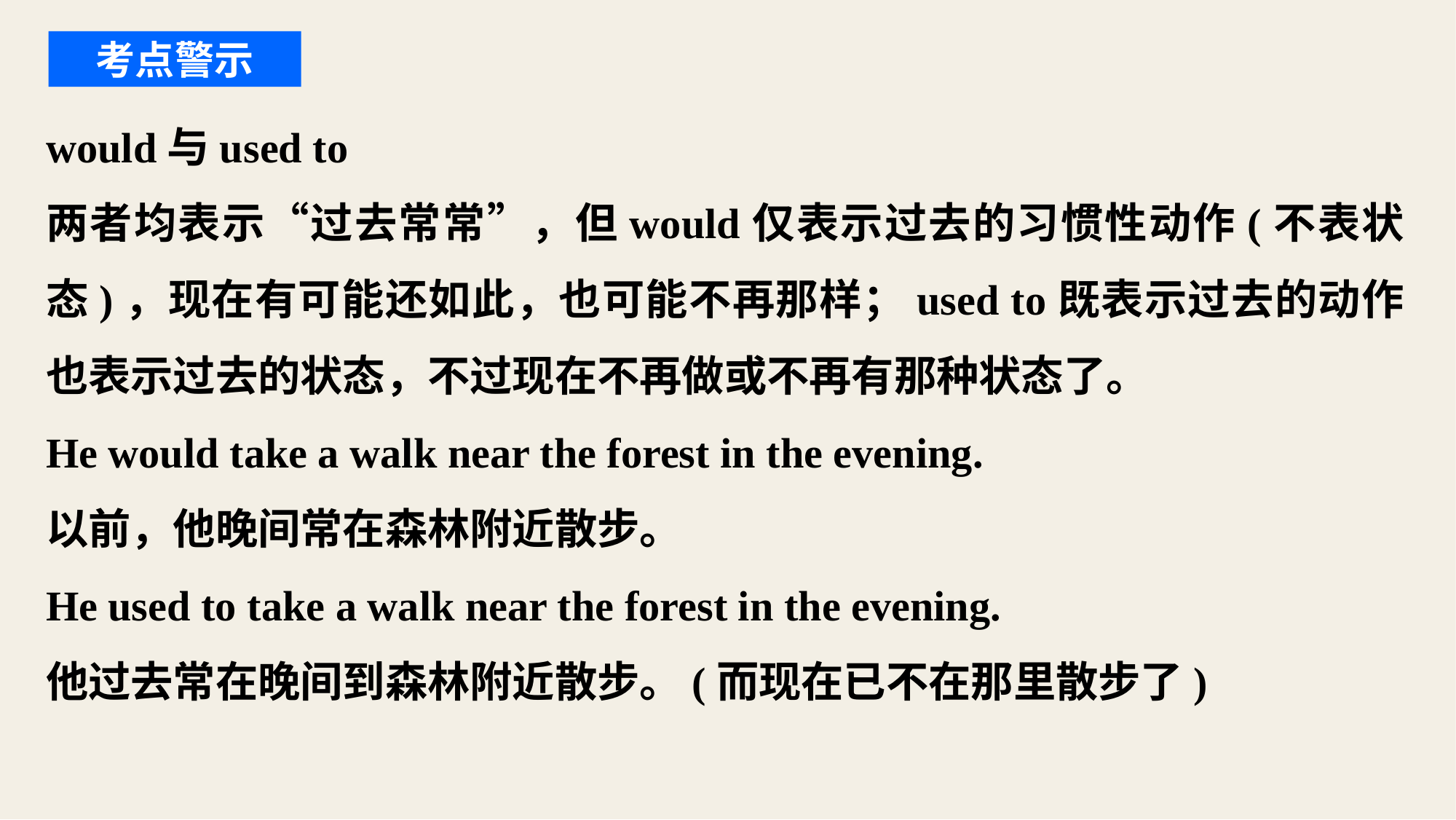

考点警示
would与used to
两者均表示“过去常常”，但would仅表示过去的习惯性动作(不表状态)，现在有可能还如此，也可能不再那样；used to既表示过去的动作也表示过去的状态，不过现在不再做或不再有那种状态了。
He would take a walk near the forest in the evening.
以前，他晚间常在森林附近散步。
He used to take a walk near the forest in the evening.
他过去常在晚间到森林附近散步。(而现在已不在那里散步了)